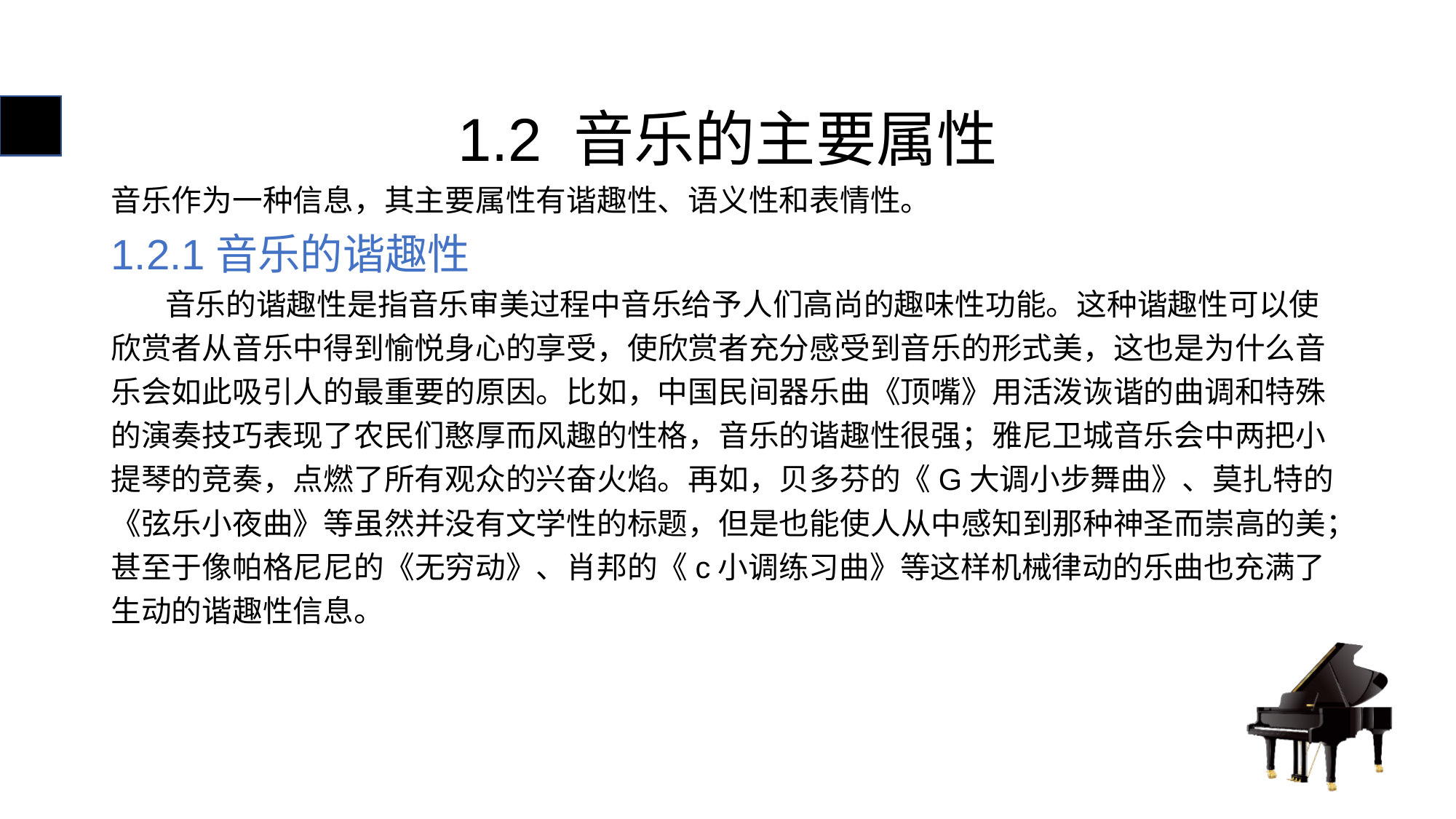

# 1.2 音乐的主要属性
音乐作为一种信息，其主要属性有谐趣性、语义性和表情性。
1.2.1音乐的谐趣性
       音乐的谐趣性是指音乐审美过程中音乐给予人们高尚的趣味性功能。这种谐趣性可以使欣赏者从音乐中得到愉悦身心的享受，使欣赏者充分感受到音乐的形式美，这也是为什么音乐会如此吸引人的最重要的原因。比如，中国民间器乐曲《顶嘴》用活泼诙谐的曲调和特殊的演奏技巧表现了农民们憨厚而风趣的性格，音乐的谐趣性很强；雅尼卫城音乐会中两把小提琴的竞奏，点燃了所有观众的兴奋火焰。再如，贝多芬的《G大调小步舞曲》、莫扎特的《弦乐小夜曲》等虽然并没有文学性的标题，但是也能使人从中感知到那种神圣而崇高的美；甚至于像帕格尼尼的《无穷动》、肖邦的《c小调练习曲》等这样机械律动的乐曲也充满了生动的谐趣性信息。